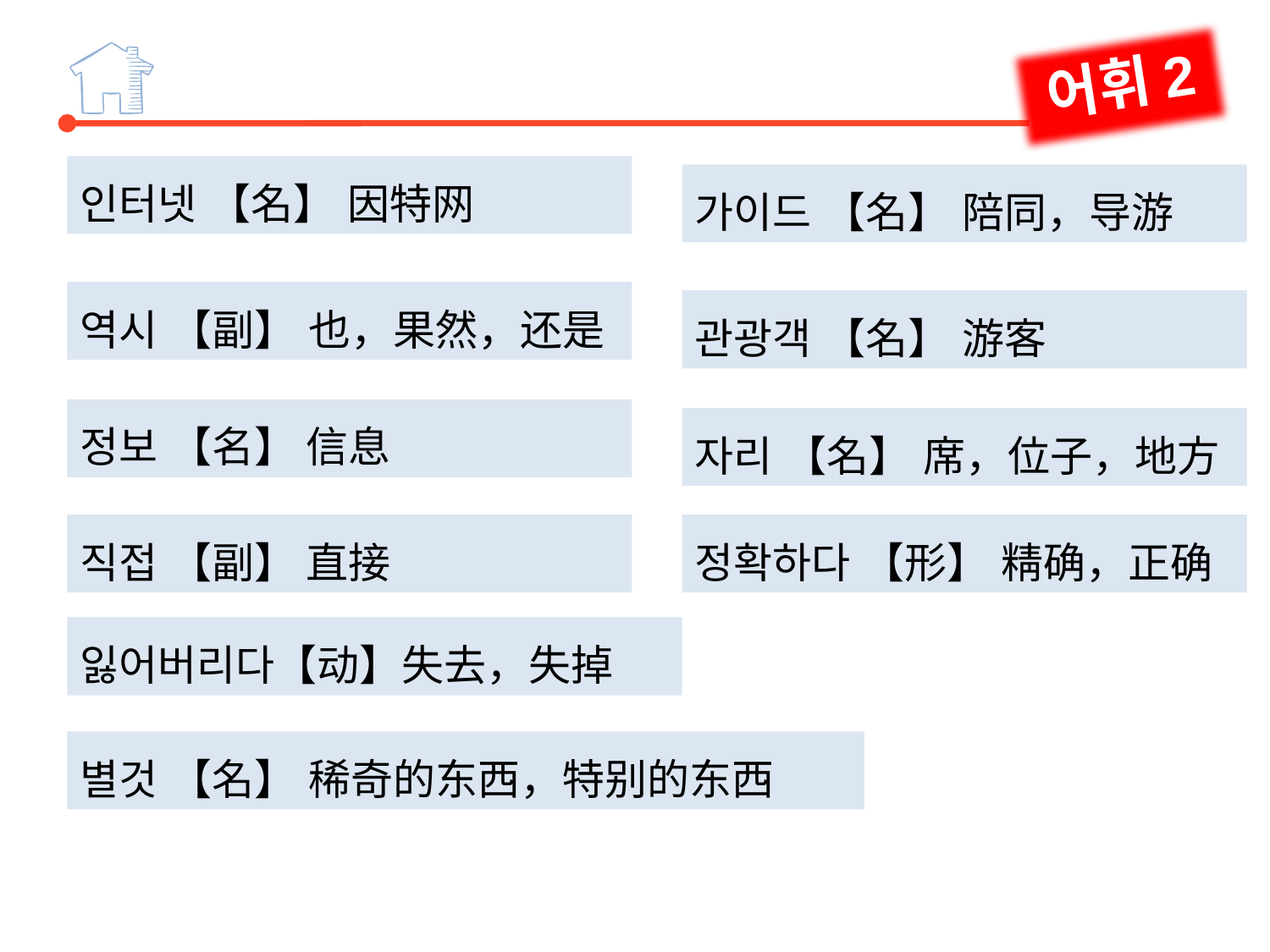

어휘2

인터넷 【名】 因特网
역시 【副】 也，果然，还是
정보 【名】 信息
가이드 【名】 陪同，导游
관광객 【名】 游客
자리 【名】 席，位子，地方
직접 【副】 直接
별것 【名】 稀奇的东西，特别的东西
정확하다 【形】 精确，正确
잃어버리다【动】失去，失掉